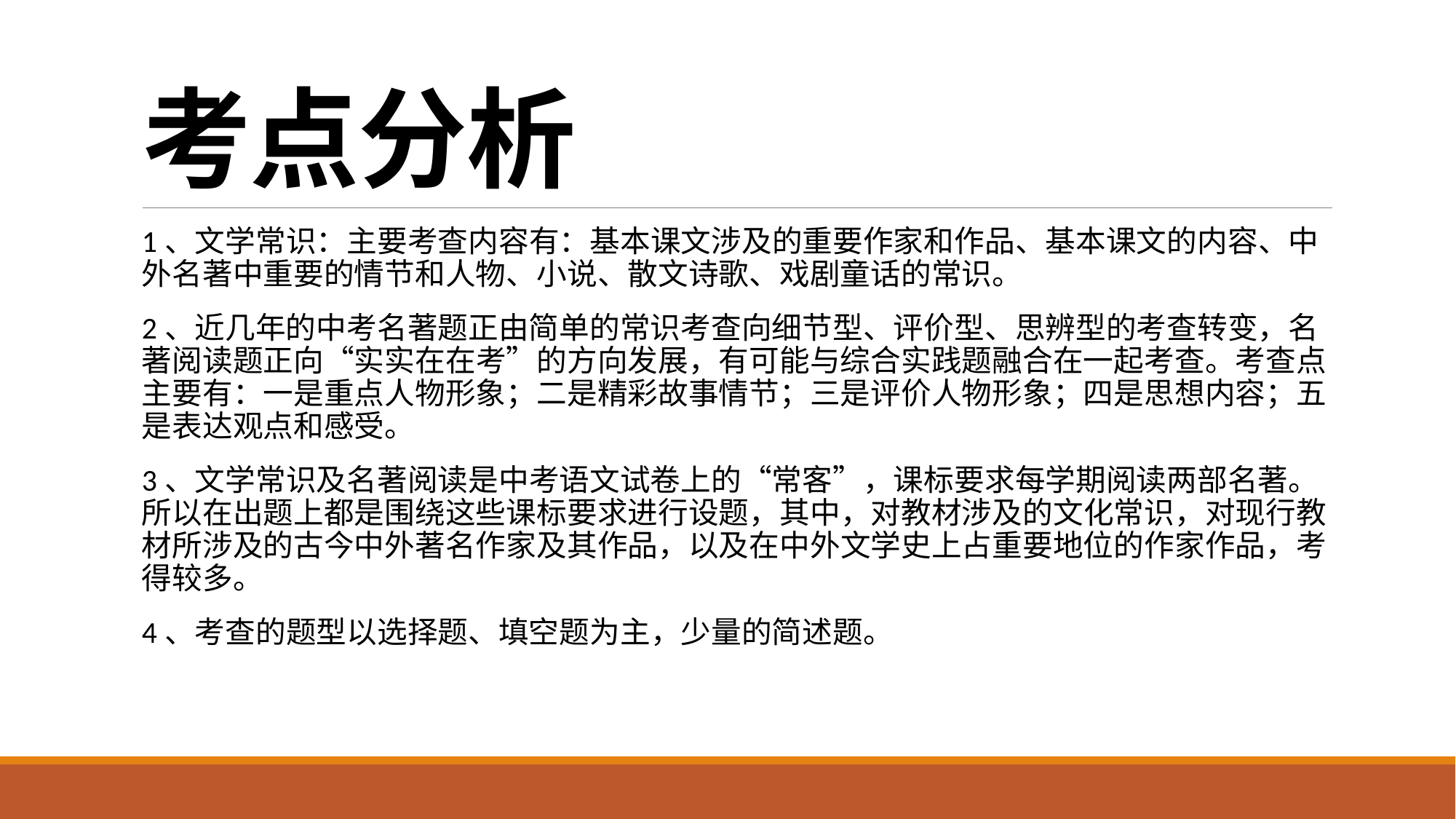

# 考点分析
1、文学常识：主要考查内容有：基本课文涉及的重要作家和作品、基本课文的内容、中外名著中重要的情节和人物、小说、散文诗歌、戏剧童话的常识。
2、近几年的中考名著题正由简单的常识考查向细节型、评价型、思辨型的考查转变，名著阅读题正向“实实在在考”的方向发展，有可能与综合实践题融合在一起考查。考查点主要有：一是重点人物形象；二是精彩故事情节；三是评价人物形象；四是思想内容；五是表达观点和感受。
3、文学常识及名著阅读是中考语文试卷上的“常客”，课标要求每学期阅读两部名著。所以在出题上都是围绕这些课标要求进行设题，其中，对教材涉及的文化常识，对现行教材所涉及的古今中外著名作家及其作品，以及在中外文学史上占重要地位的作家作品，考得较多。
4、考查的题型以选择题、填空题为主，少量的简述题。